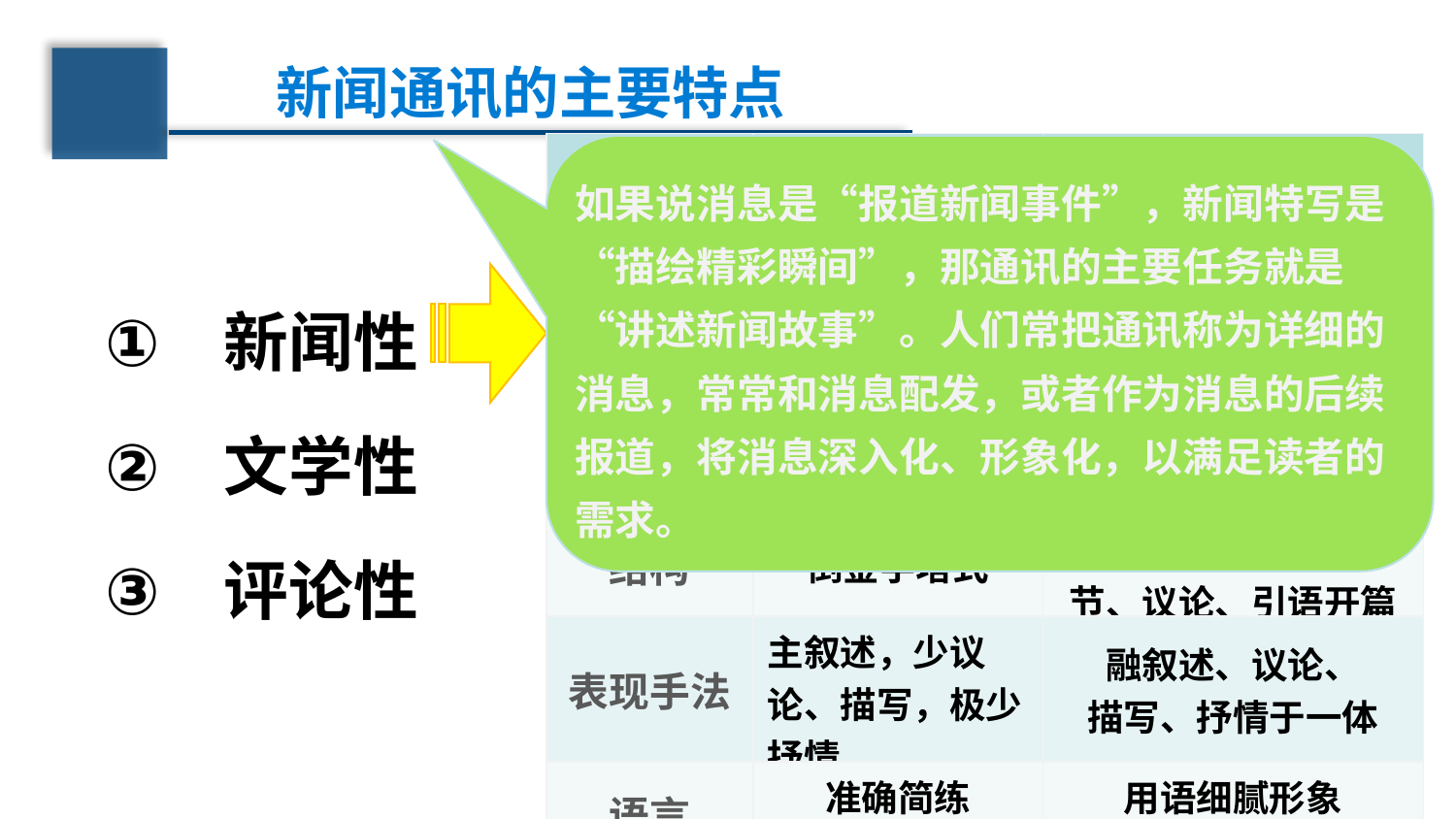

新闻通讯的主要特点
如果说消息是“报道新闻事件”，新闻特写是“描绘精彩瞬间”，那通讯的主要任务就是“讲述新闻故事”。人们常把通讯称为详细的消息，常常和消息配发，或者作为消息的后续报道，将消息深入化、形象化，以满足读者的需求。
| 不同点 | 消息 | 通讯 |
| --- | --- | --- |
| 时效性 | 更强 | 稍弱 |
| 主题 | 无明显思想倾向 | 有明显思想主题 （政治倾向） |
| 选材 | 侧重写事 以事写人 | 除工作通讯，大多 注重细致刻画人物 |
| 结构 | 倒金字塔式 | 常以最吸引人的情 节、议论、引语开篇 |
| 表现手法 | 主叙述，少议论、描写，极少抒情 | 融叙述、议论、 描写、抒情于一体 |
| 语言 | 准确简练 直截了当 | 用语细腻形象 感情色彩较浓 |
新闻性
文学性
评论性